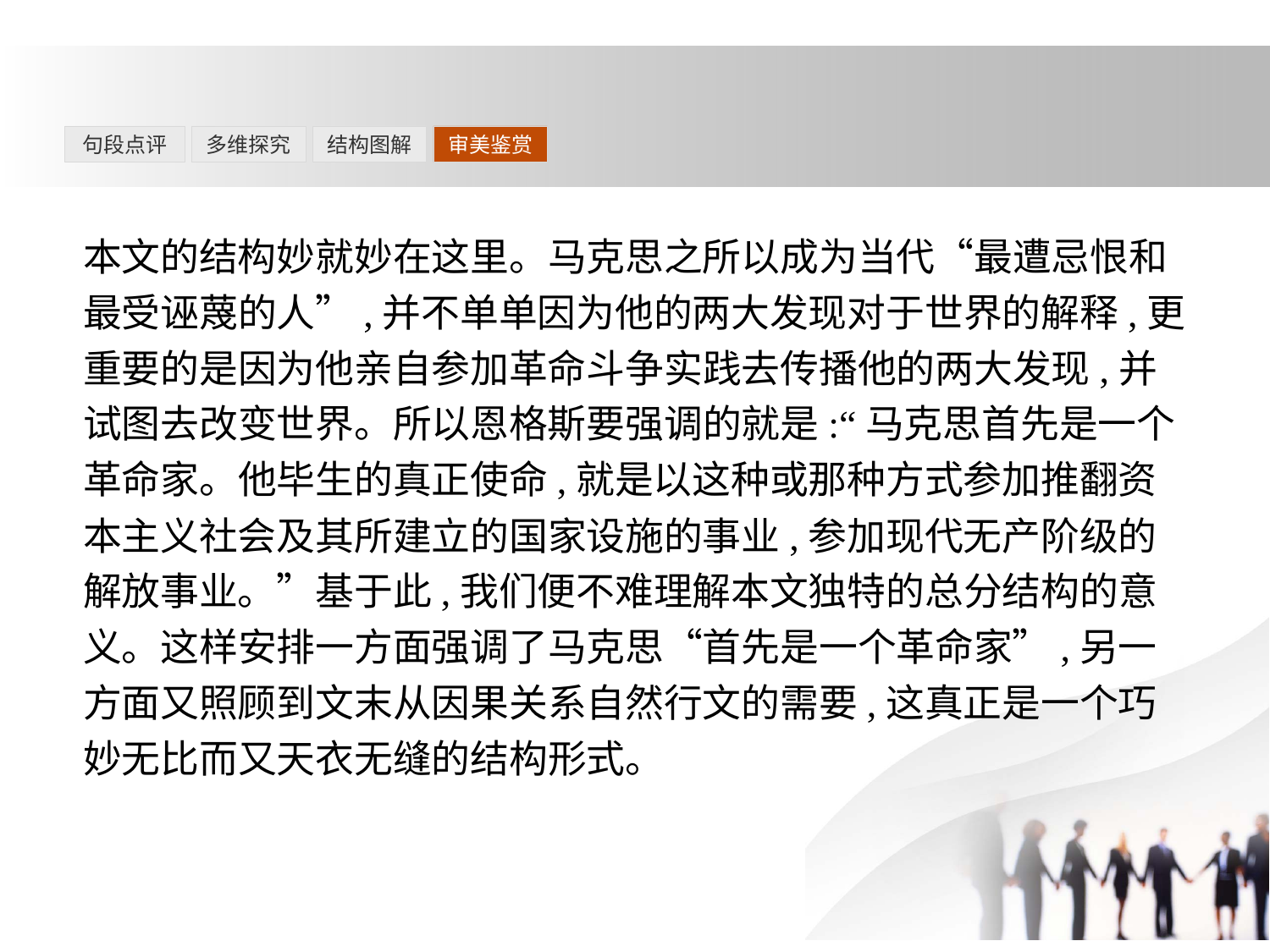

句段点评
多维探究
结构图解
审美鉴赏
本文的结构妙就妙在这里。马克思之所以成为当代“最遭忌恨和最受诬蔑的人”,并不单单因为他的两大发现对于世界的解释,更重要的是因为他亲自参加革命斗争实践去传播他的两大发现,并试图去改变世界。所以恩格斯要强调的就是:“马克思首先是一个革命家。他毕生的真正使命,就是以这种或那种方式参加推翻资本主义社会及其所建立的国家设施的事业,参加现代无产阶级的解放事业。”基于此,我们便不难理解本文独特的总分结构的意义。这样安排一方面强调了马克思“首先是一个革命家”,另一方面又照顾到文末从因果关系自然行文的需要,这真正是一个巧妙无比而又天衣无缝的结构形式。